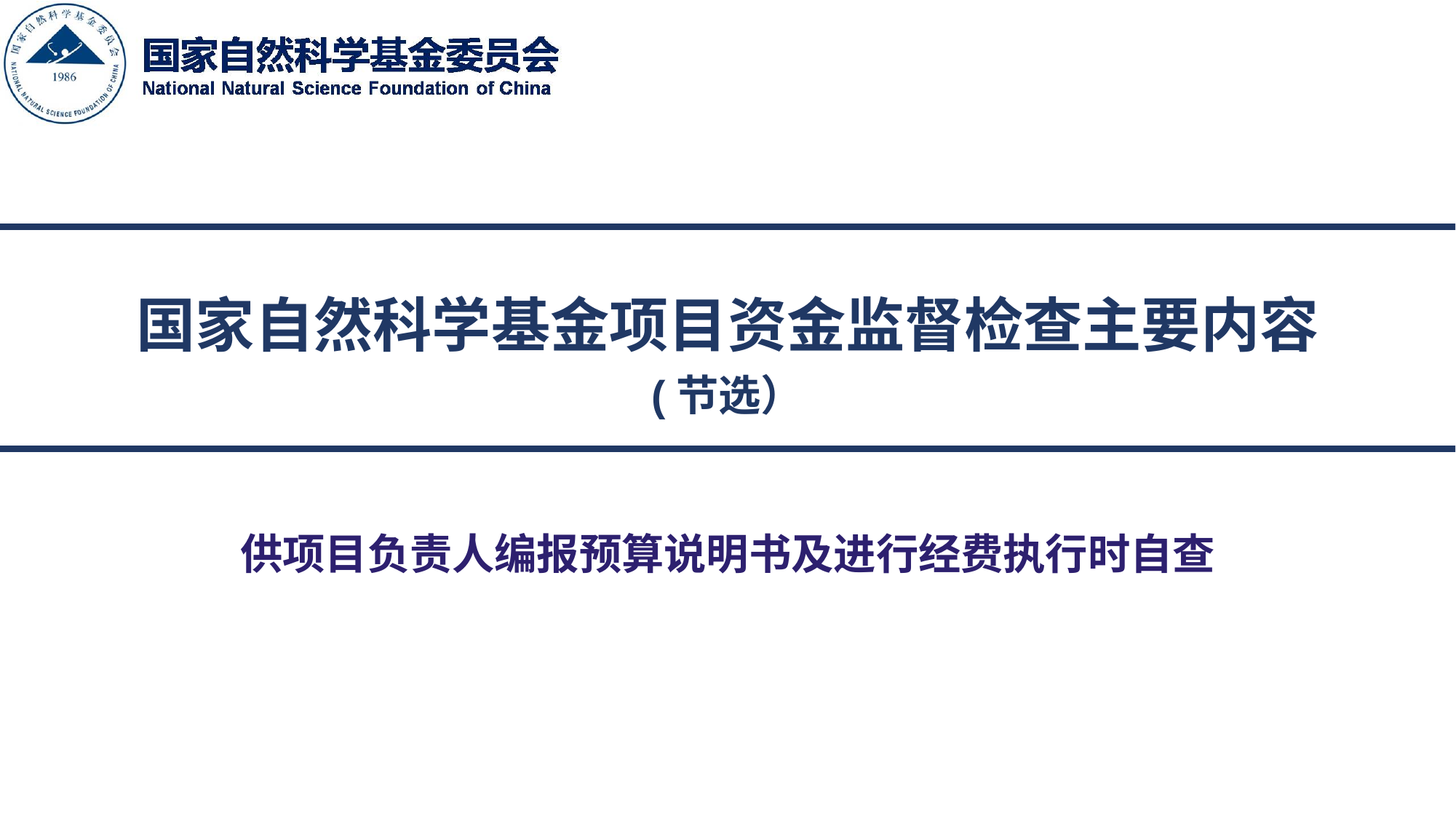

国家自然科学基金项目资金监督检查主要内容
(节选）
供项目负责人编报预算说明书及进行经费执行时自查